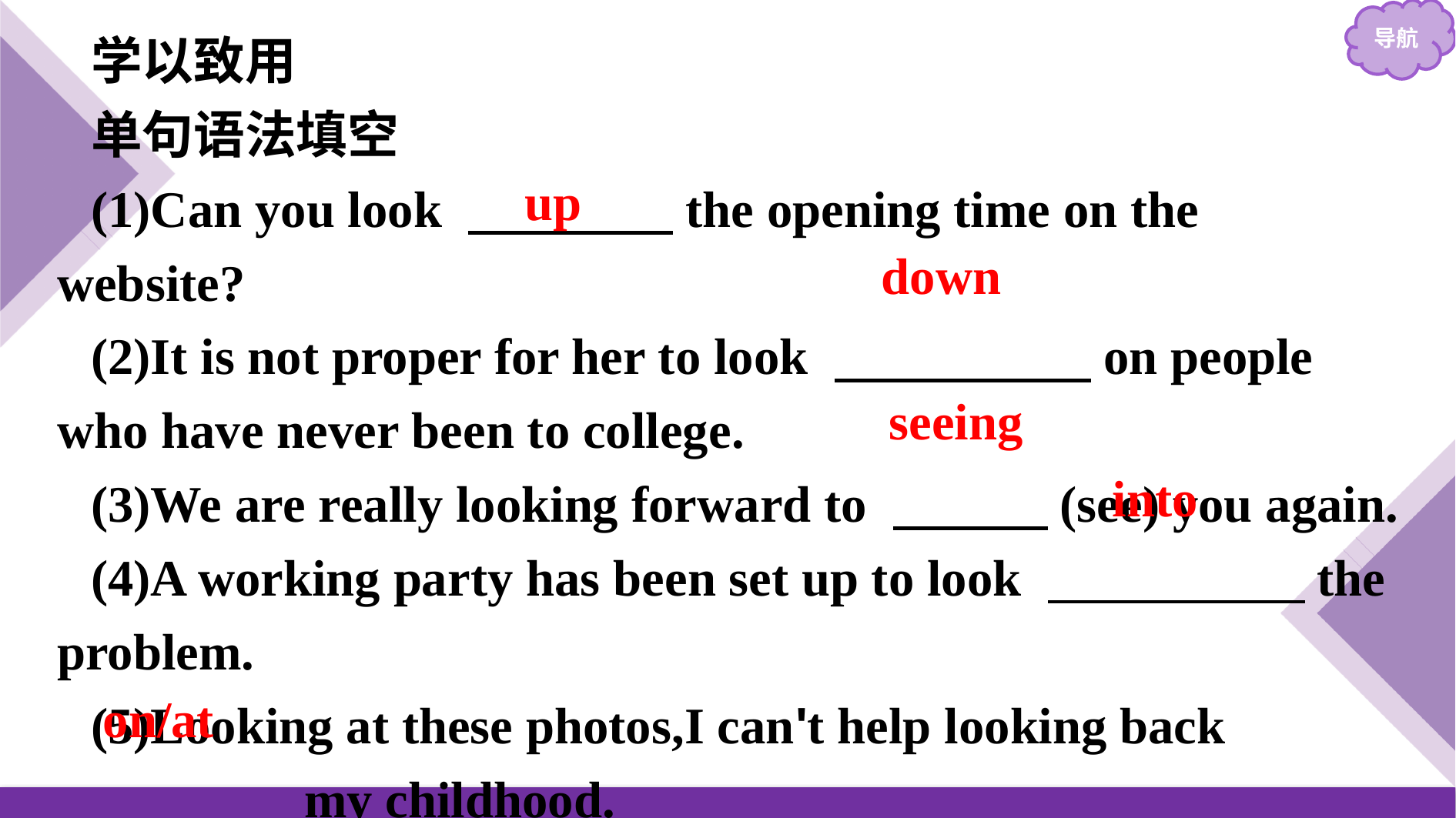

学以致用
单句语法填空
(1)Can you look 　　　　the opening time on the website?
(2)It is not proper for her to look 　　　　　on people who have never been to college.
(3)We are really looking forward to 　　　(see) you again.
(4)A working party has been set up to look 　　　　　the problem.
(5)Looking at these photos,I can't help looking back
　　    　my childhood.
up
down
seeing
into
on/at